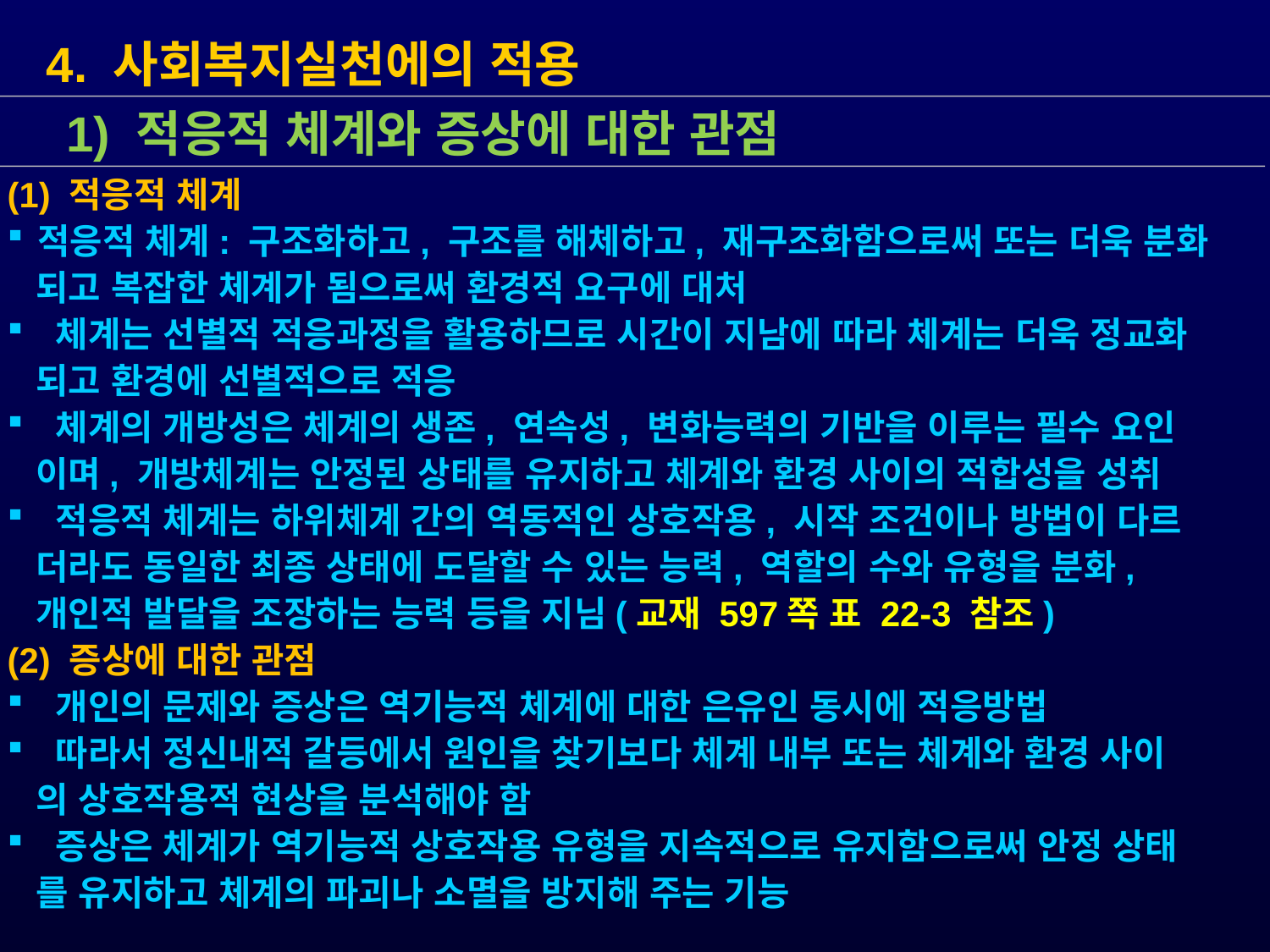

4. 사회복지실천에의 적용

  1) 적응적 체계와 증상에 대한 관점
(1) 적응적 체계
적응적 체계: 구조화하고, 구조를 해체하고, 재구조화함으로써 또는 더욱 분화
  되고 복잡한 체계가 됨으로써 환경적 요구에 대처
 체계는 선별적 적응과정을 활용하므로 시간이 지남에 따라 체계는 더욱 정교화
  되고 환경에 선별적으로 적응
 체계의 개방성은 체계의 생존, 연속성, 변화능력의 기반을 이루는 필수 요인
  이며, 개방체계는 안정된 상태를 유지하고 체계와 환경 사이의 적합성을 성취
 적응적 체계는 하위체계 간의 역동적인 상호작용, 시작 조건이나 방법이 다르
  더라도 동일한 최종 상태에 도달할 수 있는 능력, 역할의 수와 유형을 분화,
  개인적 발달을 조장하는 능력 등을 지님(교재 597쪽 표 22-3 참조)
(2) 증상에 대한 관점
 개인의 문제와 증상은 역기능적 체계에 대한 은유인 동시에 적응방법
 따라서 정신내적 갈등에서 원인을 찾기보다 체계 내부 또는 체계와 환경 사이
  의 상호작용적 현상을 분석해야 함
 증상은 체계가 역기능적 상호작용 유형을 지속적으로 유지함으로써 안정 상태
  를 유지하고 체계의 파괴나 소멸을 방지해 주는 기능